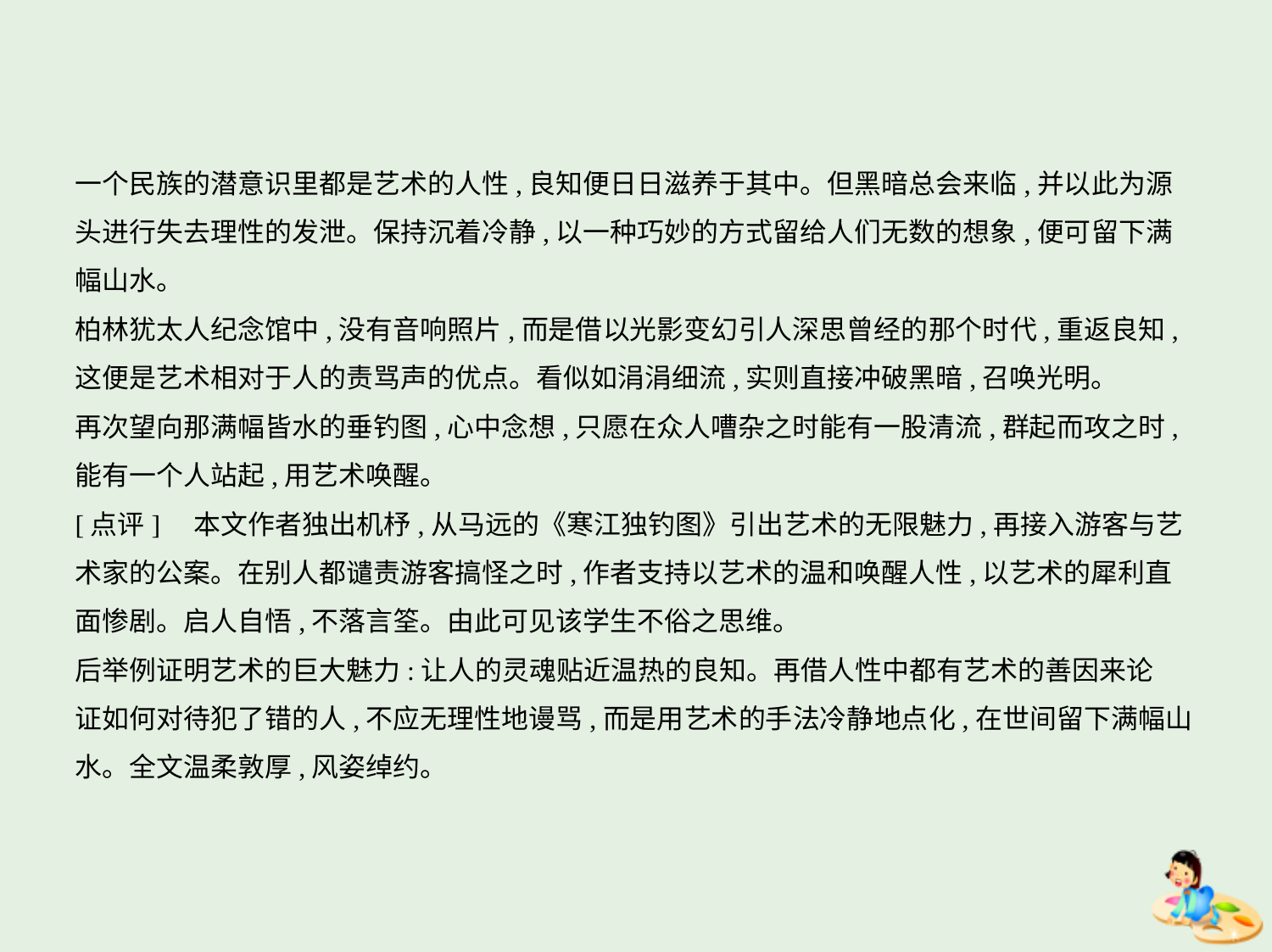

一个民族的潜意识里都是艺术的人性,良知便日日滋养于其中。但黑暗总会来临,并以此为源
头进行失去理性的发泄。保持沉着冷静,以一种巧妙的方式留给人们无数的想象,便可留下满
幅山水。
柏林犹太人纪念馆中,没有音响照片,而是借以光影变幻引人深思曾经的那个时代,重返良知,
这便是艺术相对于人的责骂声的优点。看似如涓涓细流,实则直接冲破黑暗,召唤光明。
再次望向那满幅皆水的垂钓图,心中念想,只愿在众人嘈杂之时能有一股清流,群起而攻之时,
能有一个人站起,用艺术唤醒。
[点评]　本文作者独出机杼,从马远的《寒江独钓图》引出艺术的无限魅力,再接入游客与艺
术家的公案。在别人都谴责游客搞怪之时,作者支持以艺术的温和唤醒人性,以艺术的犀利直
面惨剧。启人自悟,不落言筌。由此可见该学生不俗之思维。
后举例证明艺术的巨大魅力:让人的灵魂贴近温热的良知。再借人性中都有艺术的善因来论
证如何对待犯了错的人,不应无理性地谩骂,而是用艺术的手法冷静地点化,在世间留下满幅山
水。全文温柔敦厚,风姿绰约。